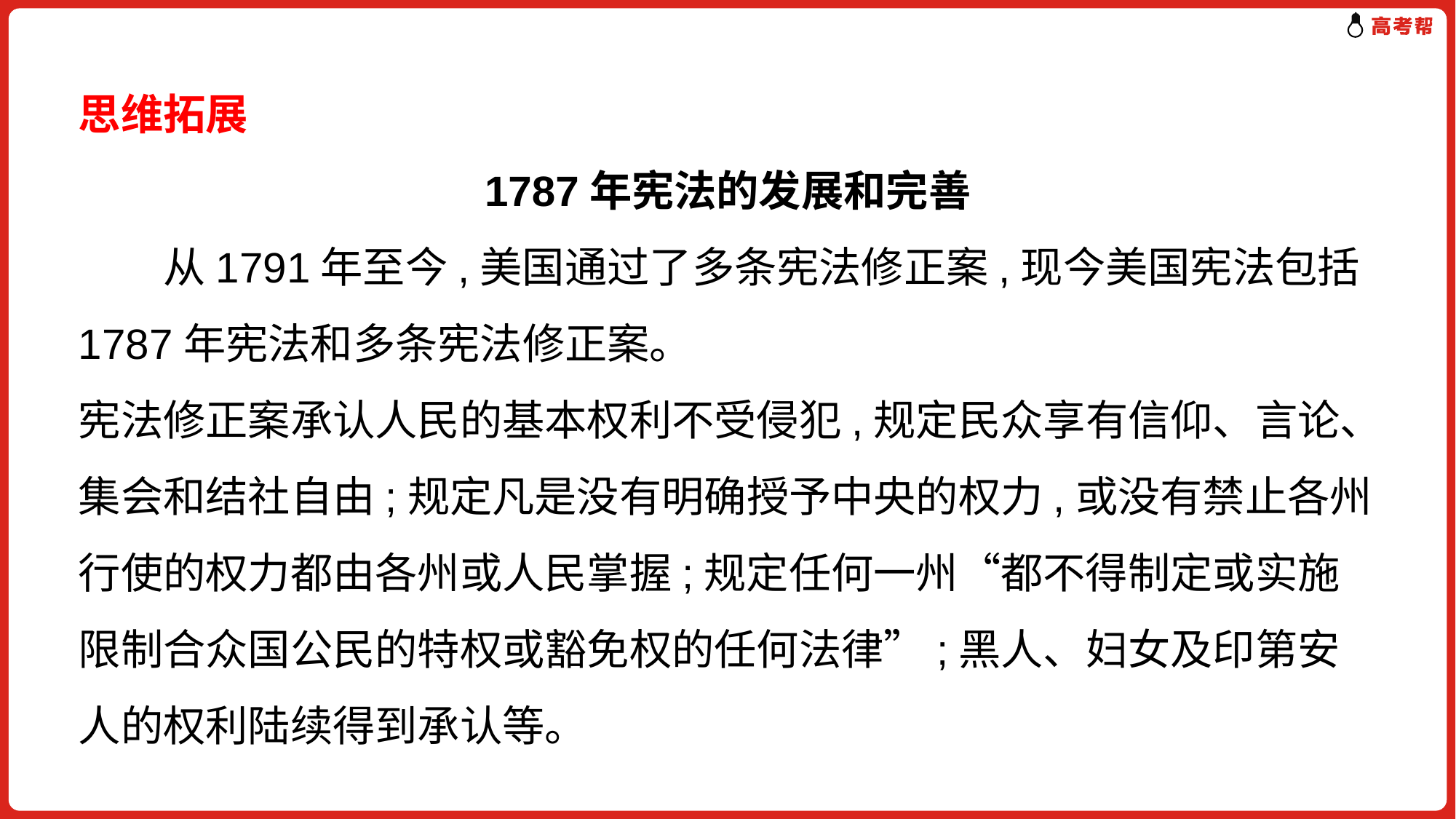

思维拓展
1787年宪法的发展和完善
　　从1791年至今,美国通过了多条宪法修正案,现今美国宪法包括1787年宪法和多条宪法修正案。
宪法修正案承认人民的基本权利不受侵犯,规定民众享有信仰、言论、集会和结社自由;规定凡是没有明确授予中央的权力,或没有禁止各州行使的权力都由各州或人民掌握;规定任何一州“都不得制定或实施限制合众国公民的特权或豁免权的任何法律”;黑人、妇女及印第安人的权利陆续得到承认等。